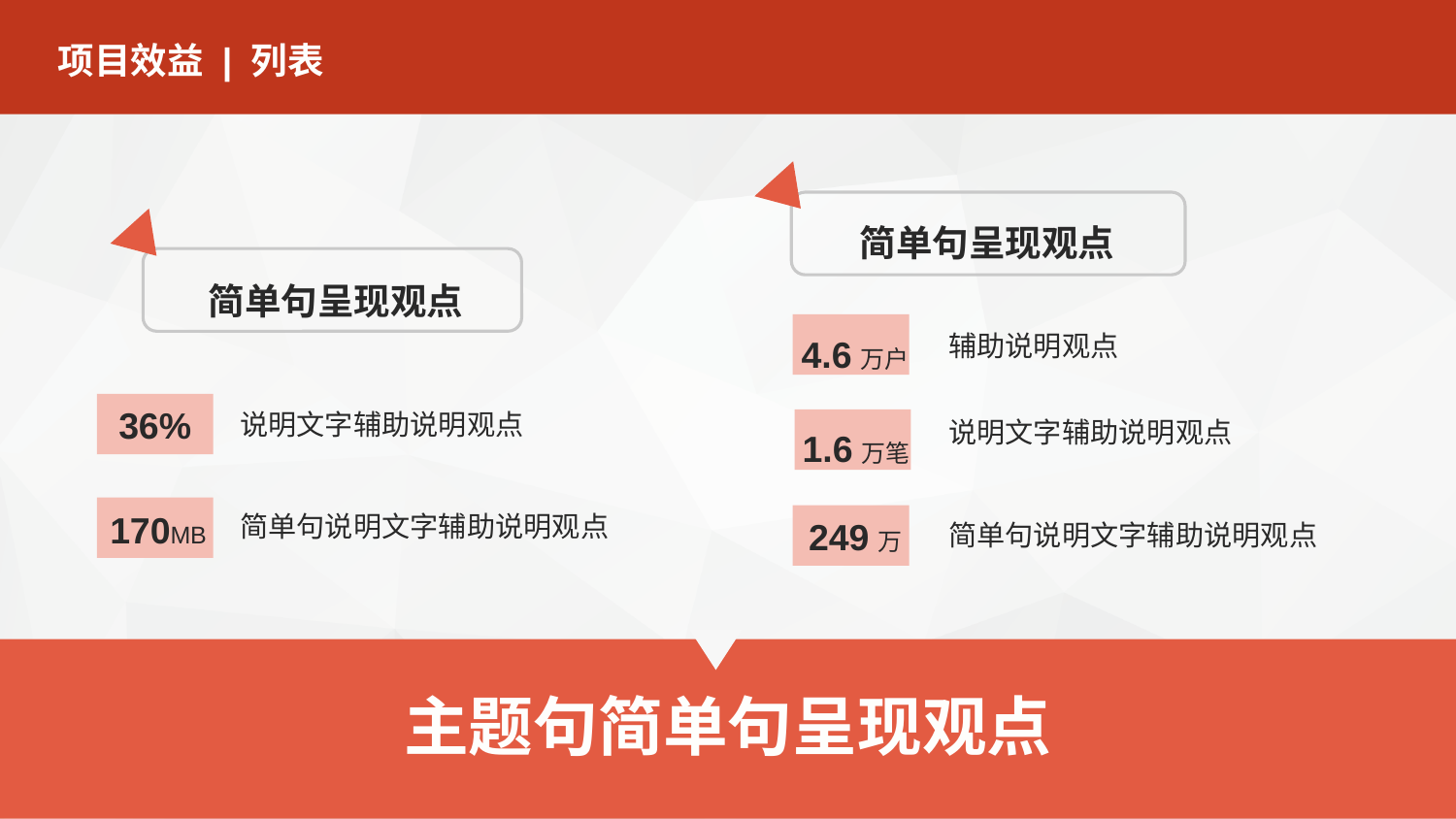

项目效益
| 列表

简单句呈现观点

简单句呈现观点
4.6万户

辅助说明观点

36%
1.6万笔

说明文字辅助说明观点
说明文字辅助说明观点

170MB
简单句说明文字辅助说明观点

249万
简单句说明文字辅助说明观点

主题句简单句呈现观点